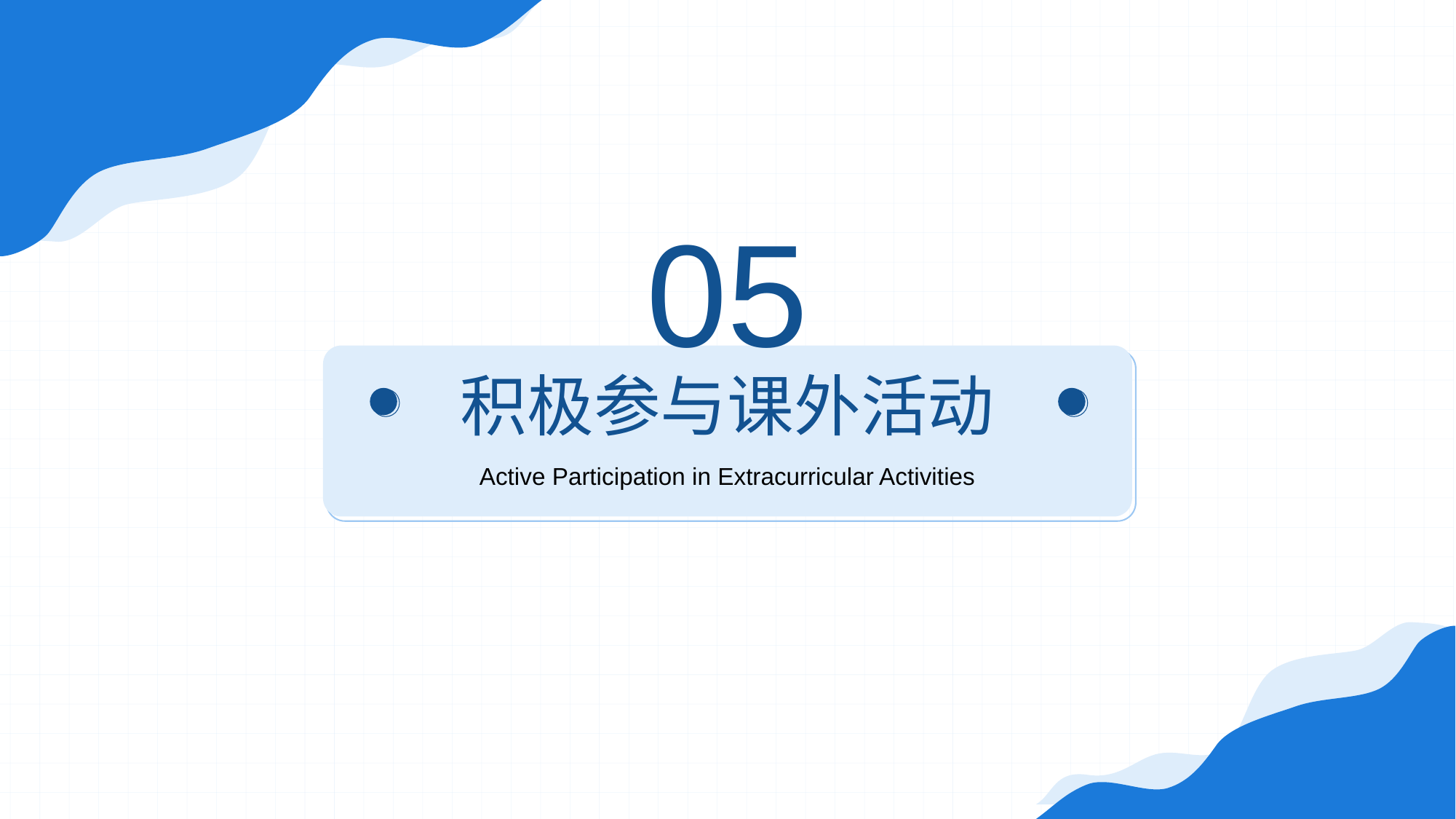

05
# 积极参与课外活动
Active Participation in Extracurricular Activities